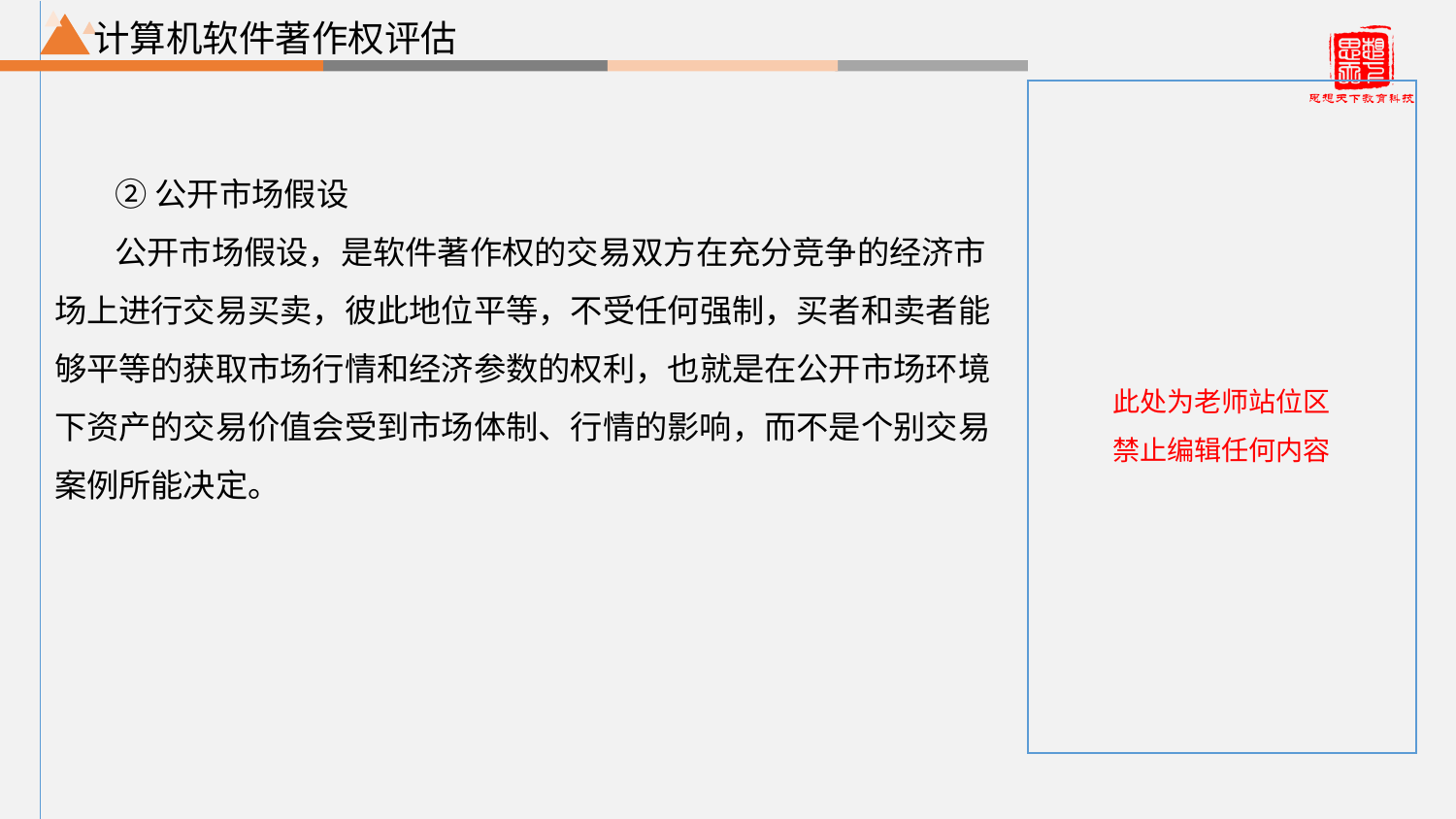

计算机软件著作权评估
②公开市场假设
公开市场假设，是软件著作权的交易双方在充分竞争的经济市场上进行交易买卖，彼此地位平等，不受任何强制，买者和卖者能够平等的获取市场行情和经济参数的权利，也就是在公开市场环境下资产的交易价值会受到市场体制、行情的影响，而不是个别交易案例所能决定。
21